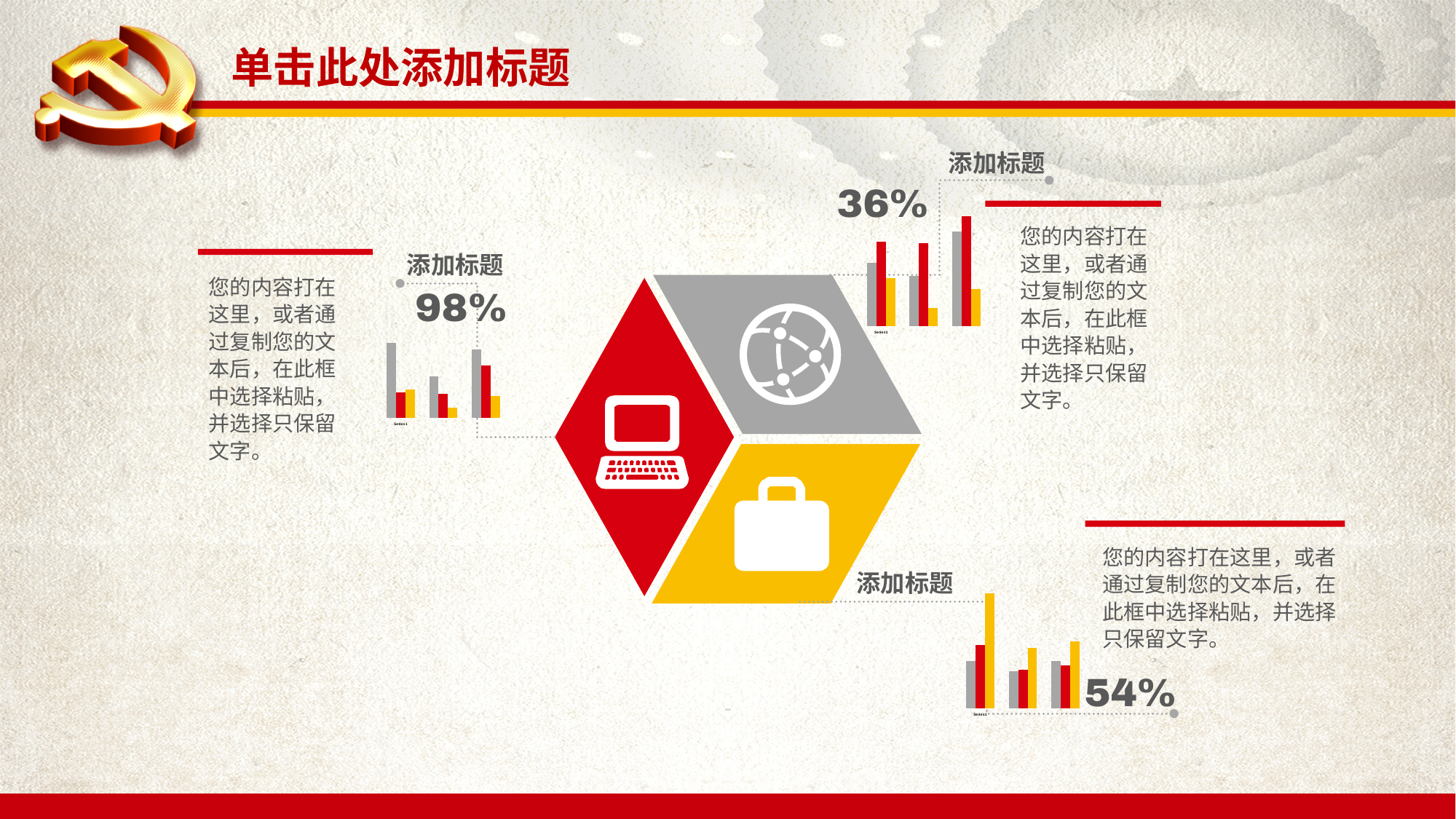

# 单击此处添加标题
添加标题
36%

### Chart

| Category |  |  |  |
|---|---|---|---|
|  | 60.4 | 80.6 | 45.9 |
|  | 47.4 | 78.6 | 16.9 |
|  | 90.0 | 104.6 | 35.0 |
您的内容打在这里，或者通过复制您的文本后，在此框中选择粘贴，并选择只保留文字。
添加标题

您的内容打在这里，或者通过复制您的文本后，在此框中选择粘贴，并选择只保留文字。

98%

### Chart

| Category |  |  |  |
|---|---|---|---|
|  | 120.4 | 40.6 | 45.9 |
|  | 67.4 | 38.6 | 16.9 |
|  | 110.0 | 84.6 | 35.0 |

您的内容打在这里，或者通过复制您的文本后，在此框中选择粘贴，并选择只保留文字。
添加标题

### Chart

| Category |  |  |  |
|---|---|---|---|
|  | 60.4 | 80.6 | 145.9 |
|  | 47.4 | 48.6 | 76.9 |
|  | 60.0 | 54.6 | 85.0 |
54%